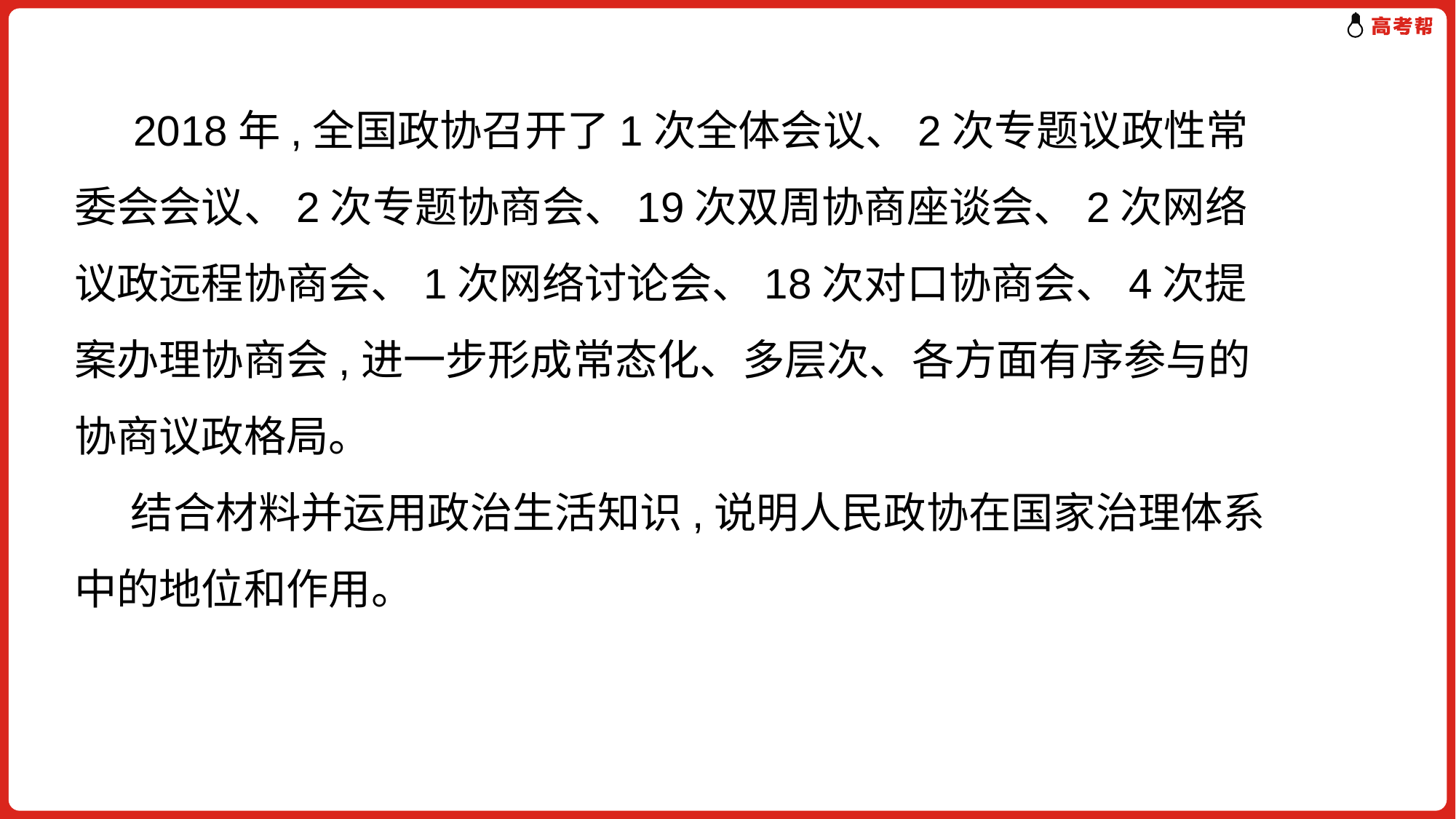

2018年,全国政协召开了1次全体会议、2次专题议政性常委会会议、2次专题协商会、19次双周协商座谈会、2次网络议政远程协商会、1次网络讨论会、18次对口协商会、4次提案办理协商会,进一步形成常态化、多层次、各方面有序参与的协商议政格局。
      结合材料并运用政治生活知识,说明人民政协在国家治理体系中的地位和作用。